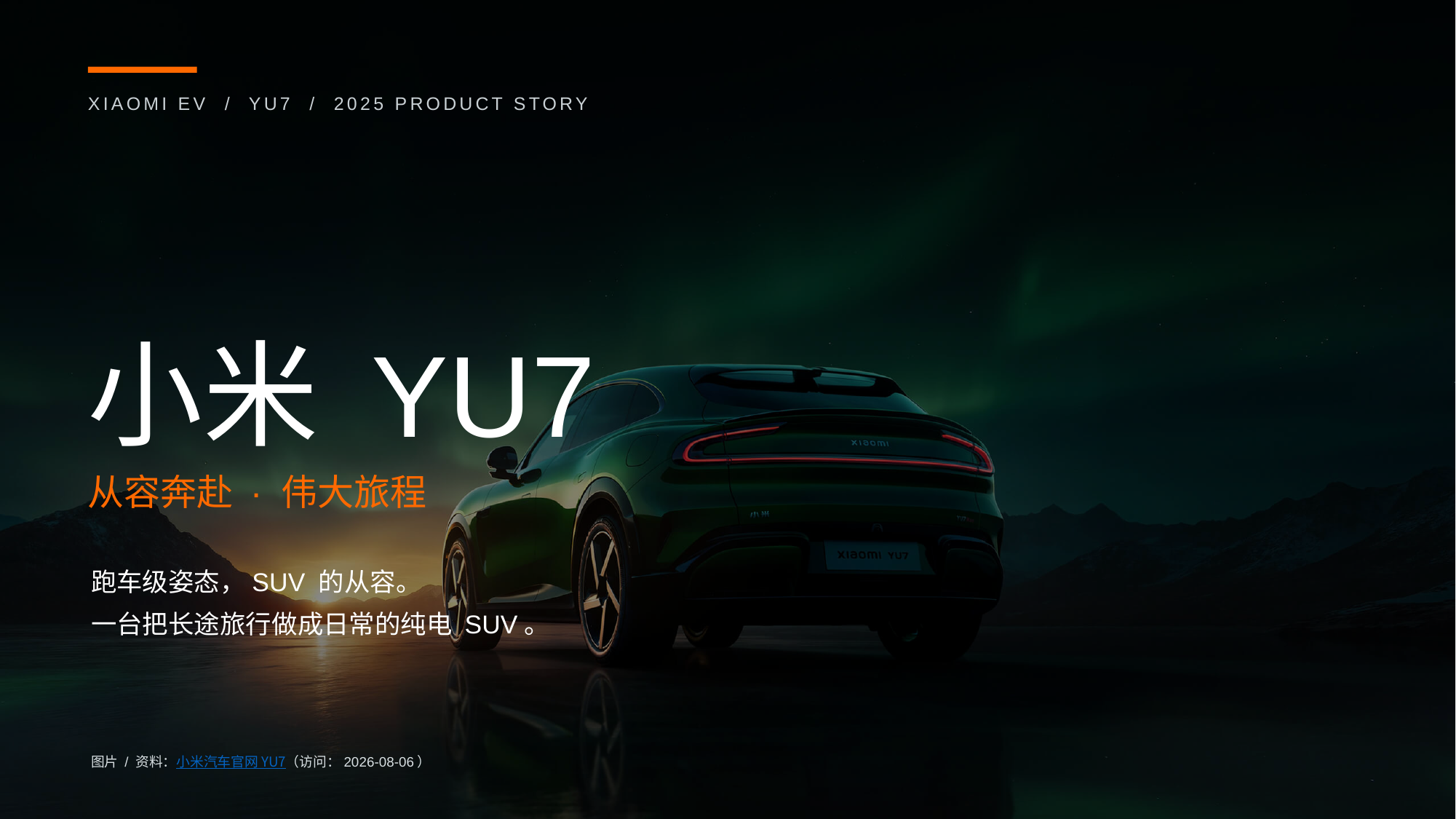

XIAOMI EV  /  YU7  /  2025 PRODUCT STORY
小米 YU7
从容奔赴 · 伟大旅程
跑车级姿态，SUV 的从容。
一台把长途旅行做成日常的纯电 SUV。
图片 / 资料：小米汽车官网 YU7（访问：2026-08-06）